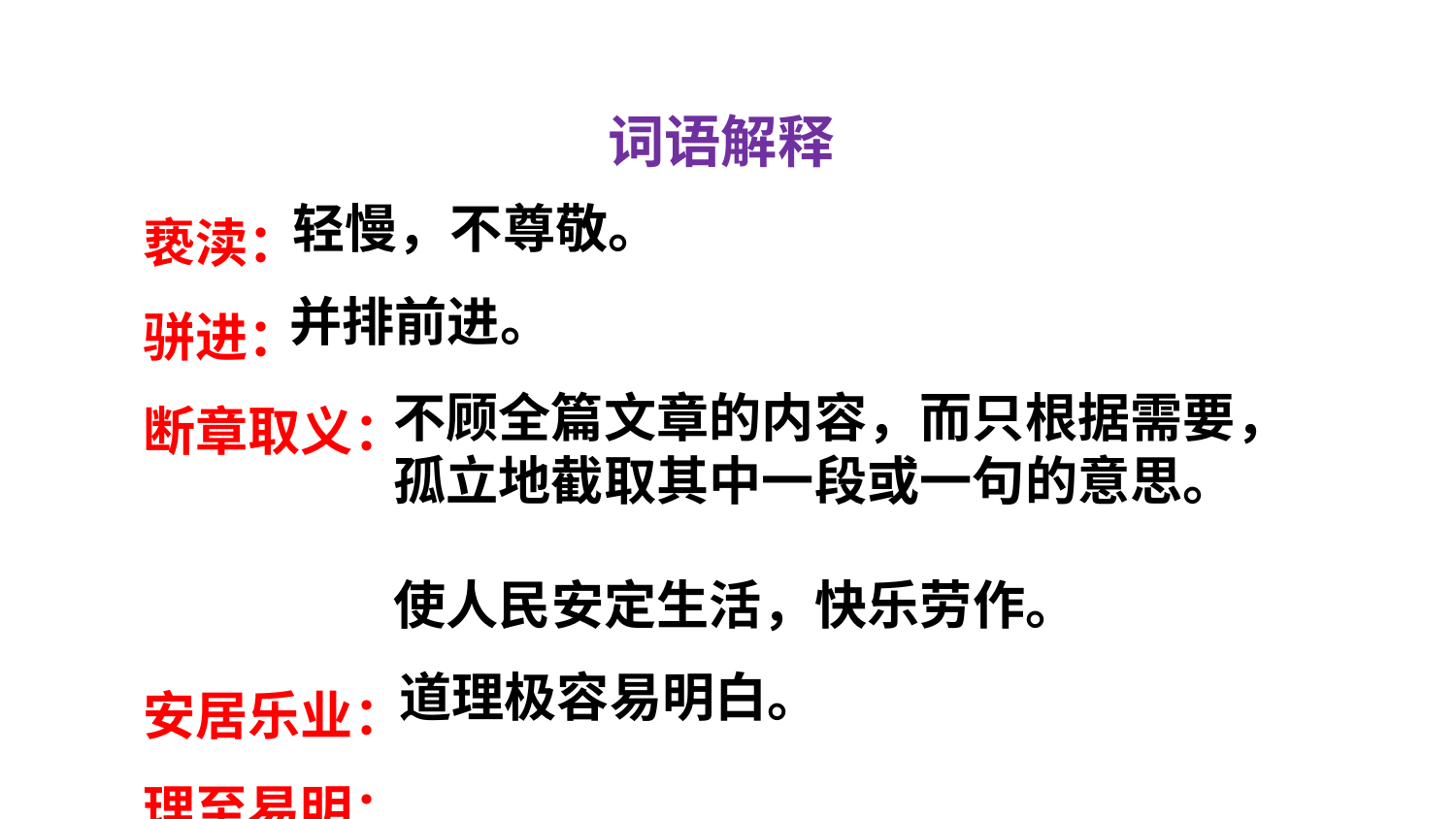

词语解释
亵渎：
骈进：
断章取义：

安居乐业：
理至易明：
轻慢，不尊敬。
并排前进。
不顾全篇文章的内容，而只根据需要，孤立地截取其中一段或一句的意思。
使人民安定生活，快乐劳作。
道理极容易明白。